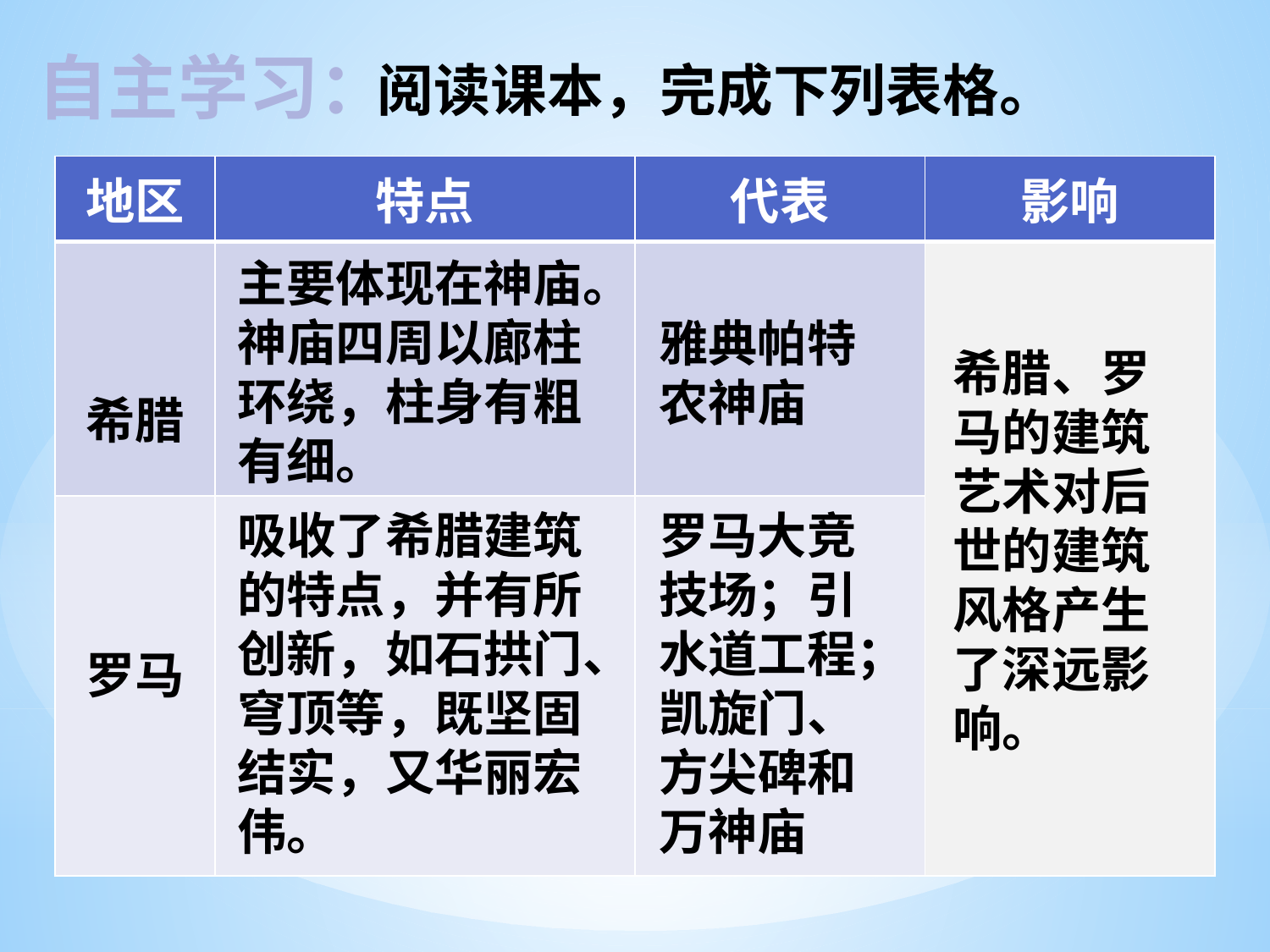

自主学习：
阅读课本，完成下列表格。
| 地区 | 特点 | 代表 | 影响 |
| --- | --- | --- | --- |
| 希腊 |  |  |  |
| 罗马 |  |  |  |
主要体现在神庙。神庙四周以廊柱环绕，柱身有粗有细。
雅典帕特农神庙
希腊、罗马的建筑艺术对后世的建筑风格产生了深远影响。
吸收了希腊建筑的特点，并有所创新，如石拱门、穹顶等，既坚固结实，又华丽宏伟。
罗马大竞技场；引水道工程；凯旋门、方尖碑和万神庙